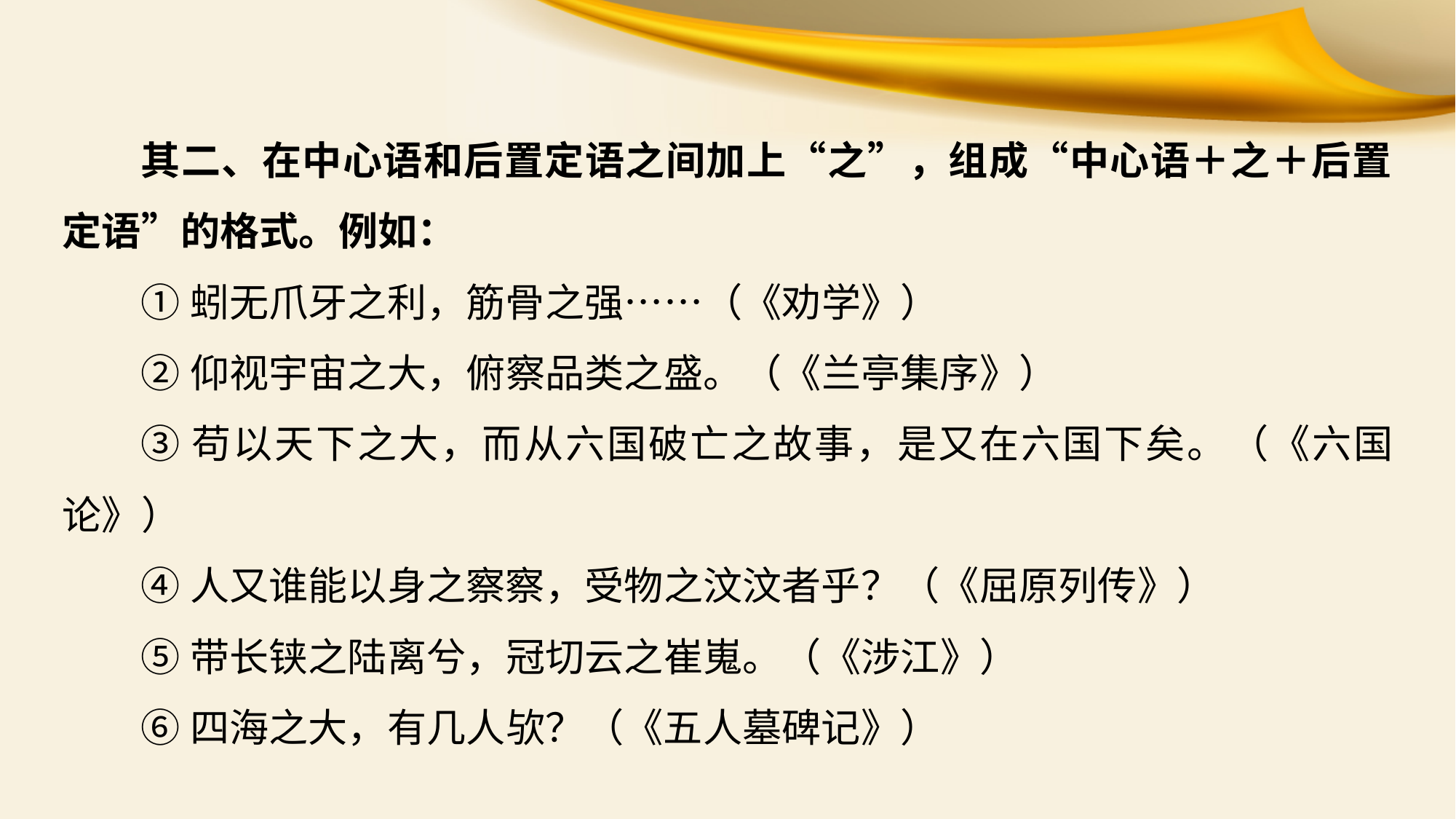

其二、在中心语和后置定语之间加上“之”，组成“中心语＋之＋后置定语”的格式。例如：
①蚓无爪牙之利，筋骨之强……（《劝学》）
②仰视宇宙之大，俯察品类之盛。（《兰亭集序》）
③苟以天下之大，而从六国破亡之故事，是又在六国下矣。（《六国论》）
④人又谁能以身之察察，受物之汶汶者乎？（《屈原列传》）
⑤带长铗之陆离兮，冠切云之崔嵬。（《涉江》）
⑥四海之大，有几人欤？（《五人墓碑记》）